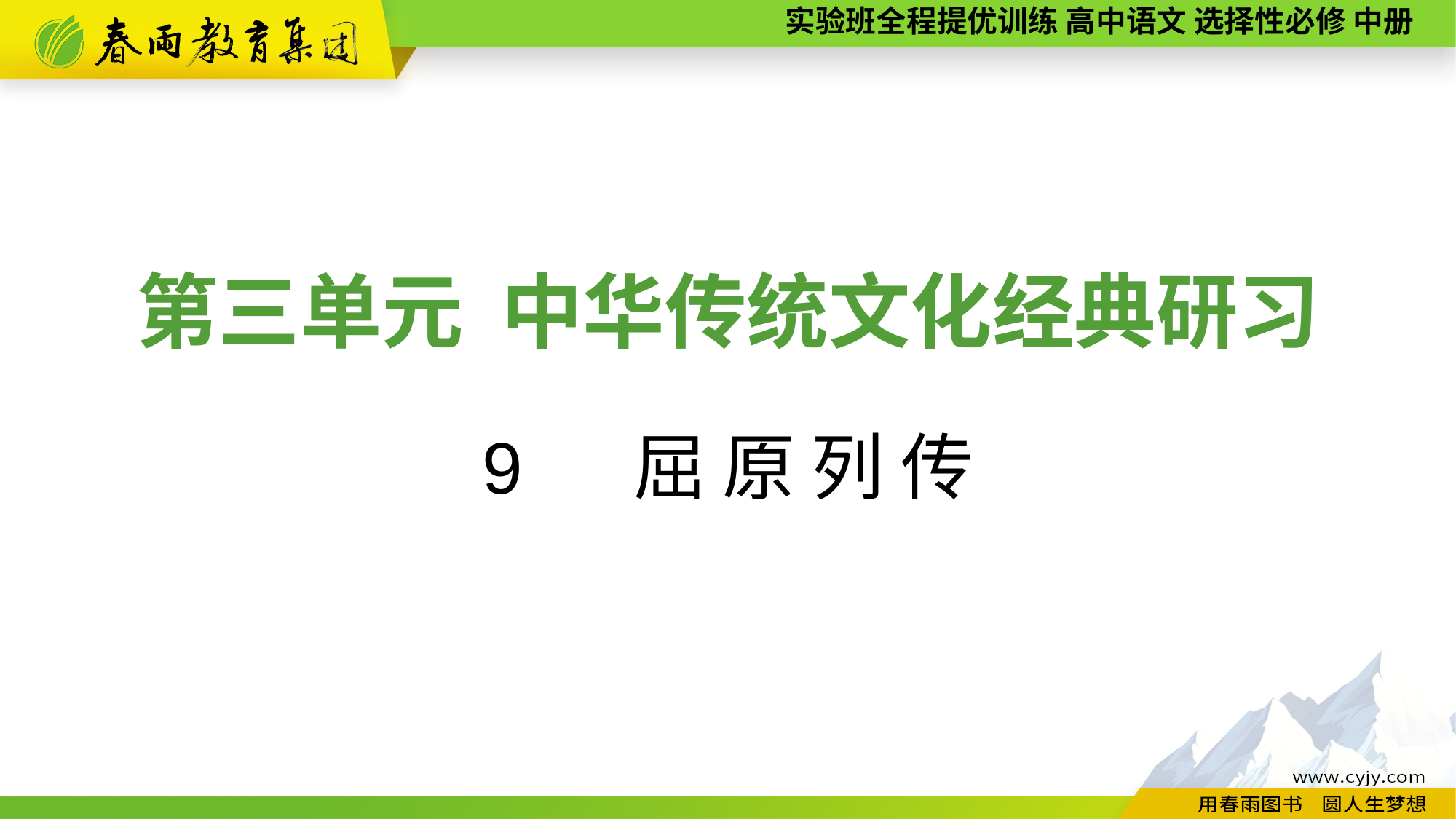

第三单元  中华传统文化经典研习
9 　屈 原 列 传